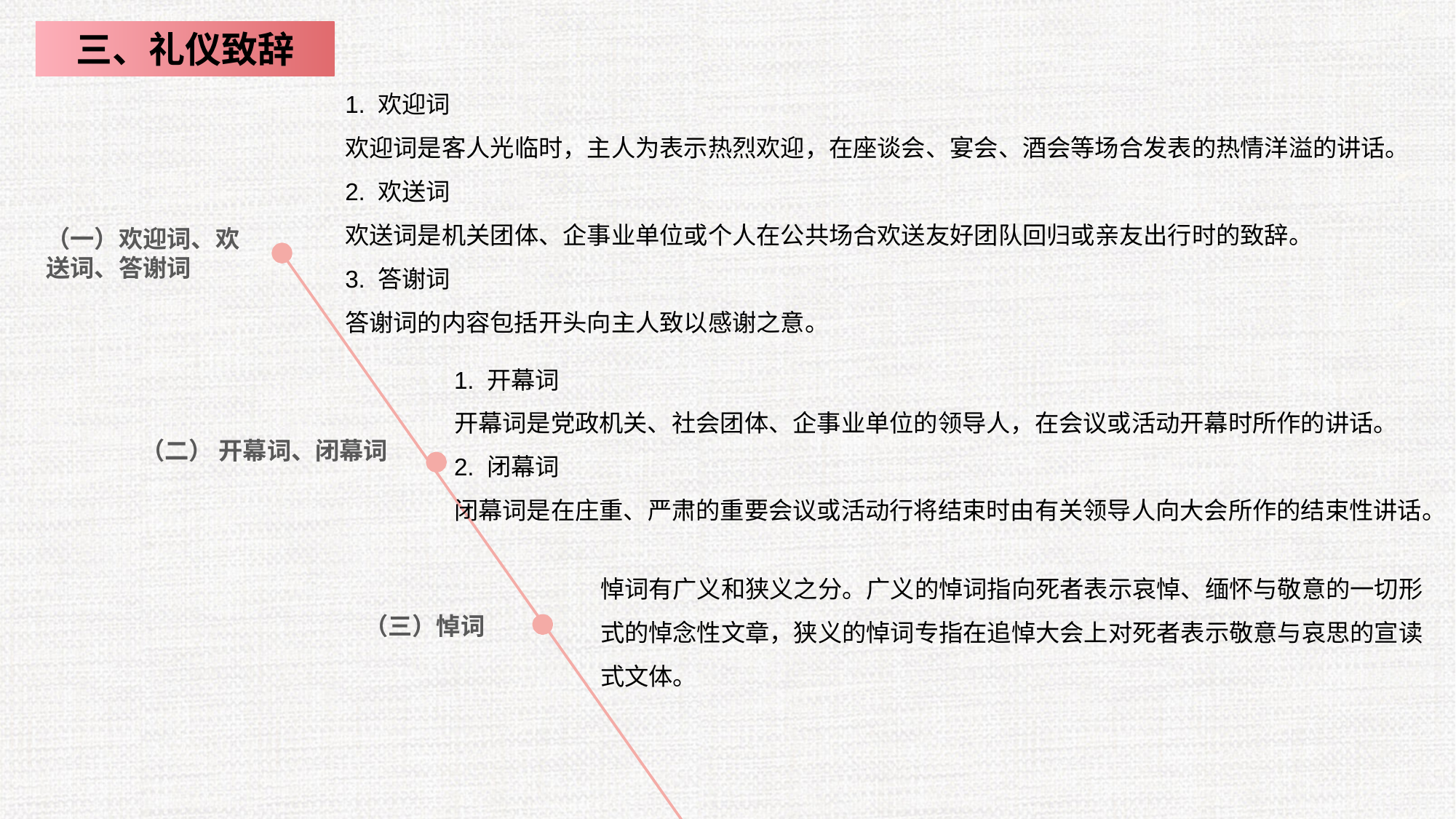

三、礼仪致辞
1. 欢迎词
欢迎词是客人光临时，主人为表示热烈欢迎，在座谈会、宴会、酒会等场合发表的热情洋溢的讲话。
2. 欢送词
欢送词是机关团体、企事业单位或个人在公共场合欢送友好团队回归或亲友出行时的致辞。
3. 答谢词
答谢词的内容包括开头向主人致以感谢之意。
（一）欢迎词、欢送词、答谢词

1. 开幕词
开幕词是党政机关、社会团体、企事业单位的领导人，在会议或活动开幕时所作的讲话。
2. 闭幕词
闭幕词是在庄重、严肃的重要会议或活动行将结束时由有关领导人向大会所作的结束性讲话。
（二） 开幕词、闭幕词

悼词有广义和狭义之分。广义的悼词指向死者表示哀悼、缅怀与敬意的一切形式的悼念性文章，狭义的悼词专指在追悼大会上对死者表示敬意与哀思的宣读式文体。
（三）悼词